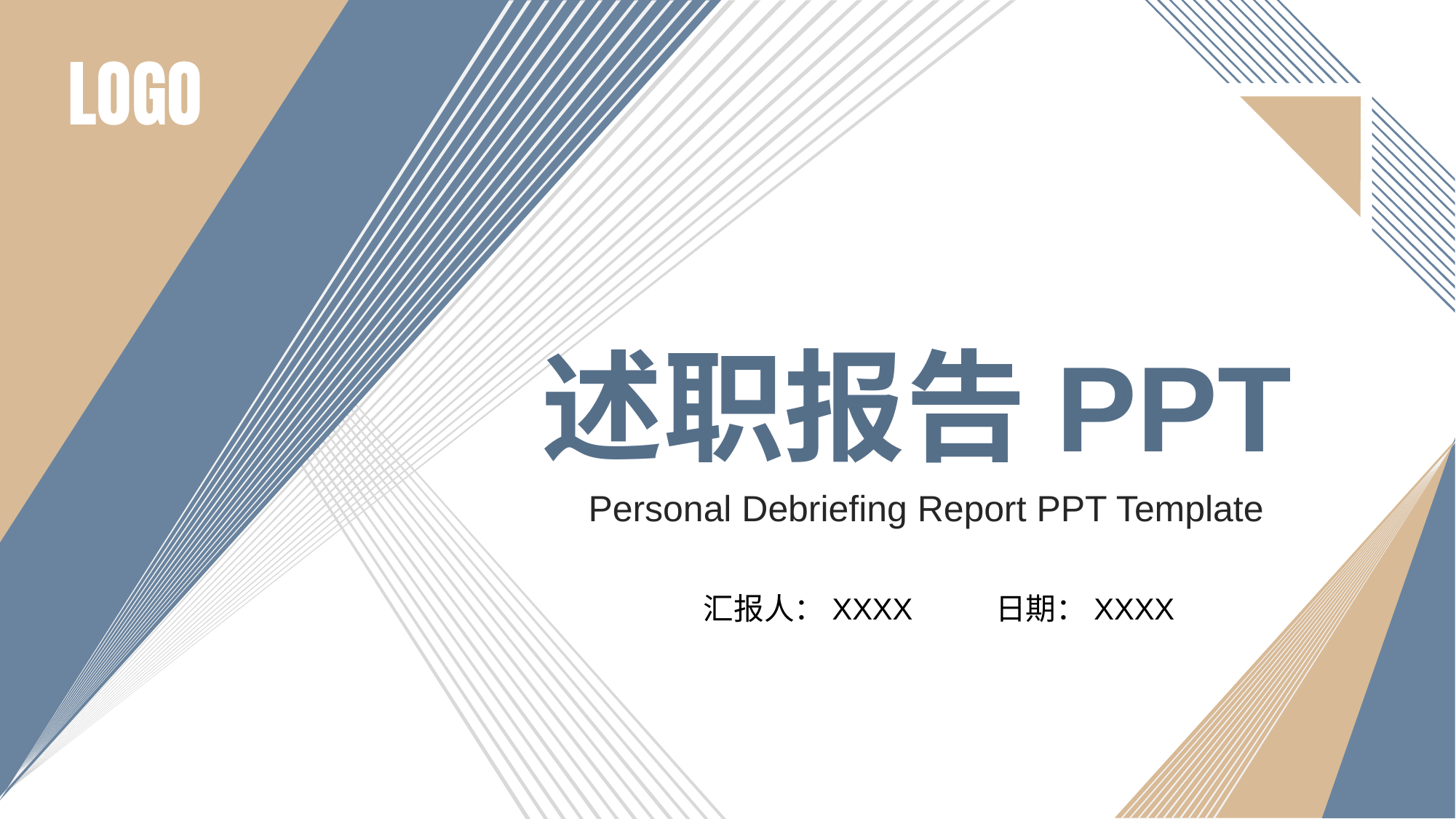

LOGO

述职报告PPT

Personal Debriefing Report PPT Template
汇报人：XXXX         日期：XXXX